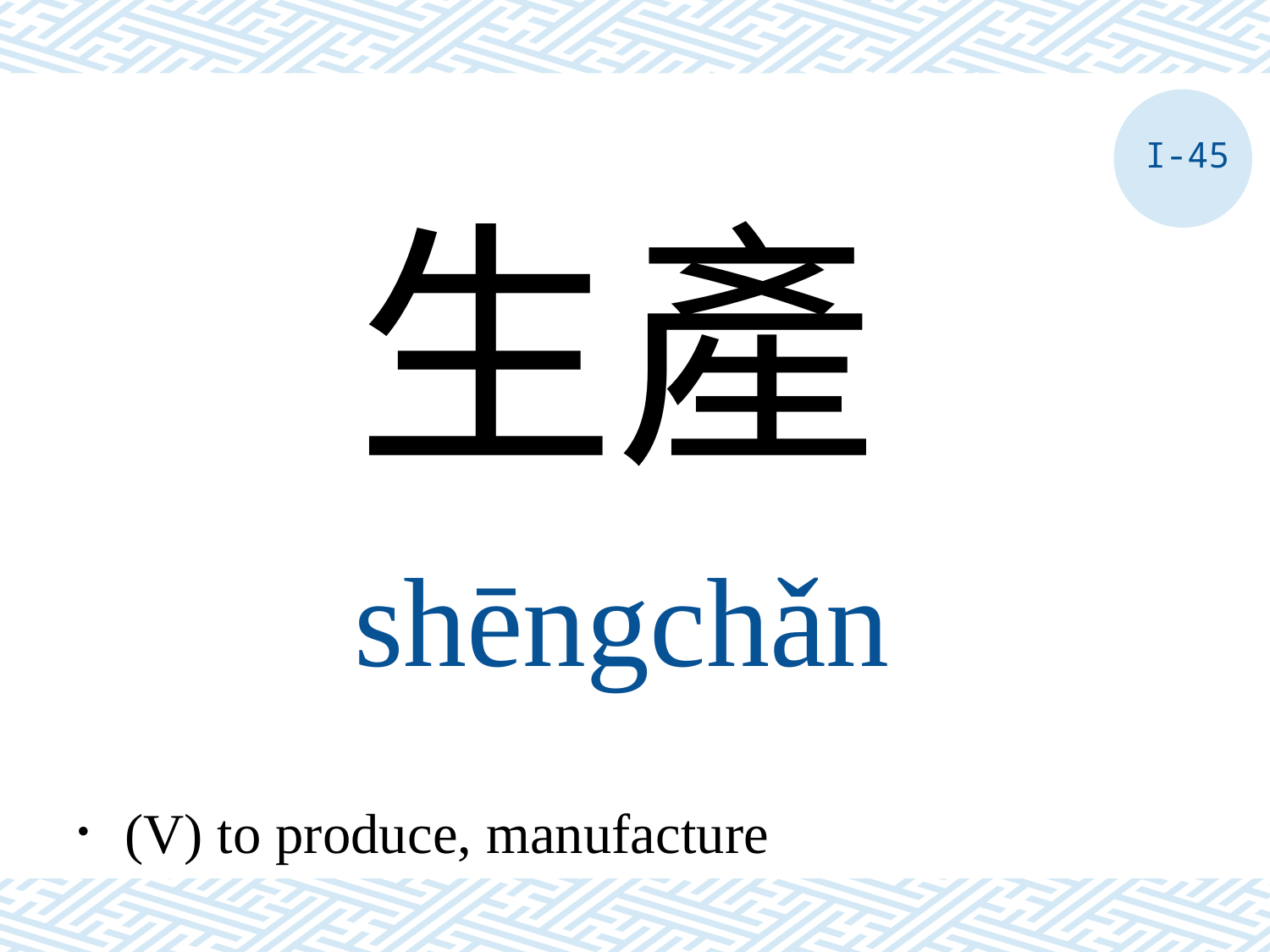

I-45

生產
shēngchǎn
．(V) to produce, manufacture